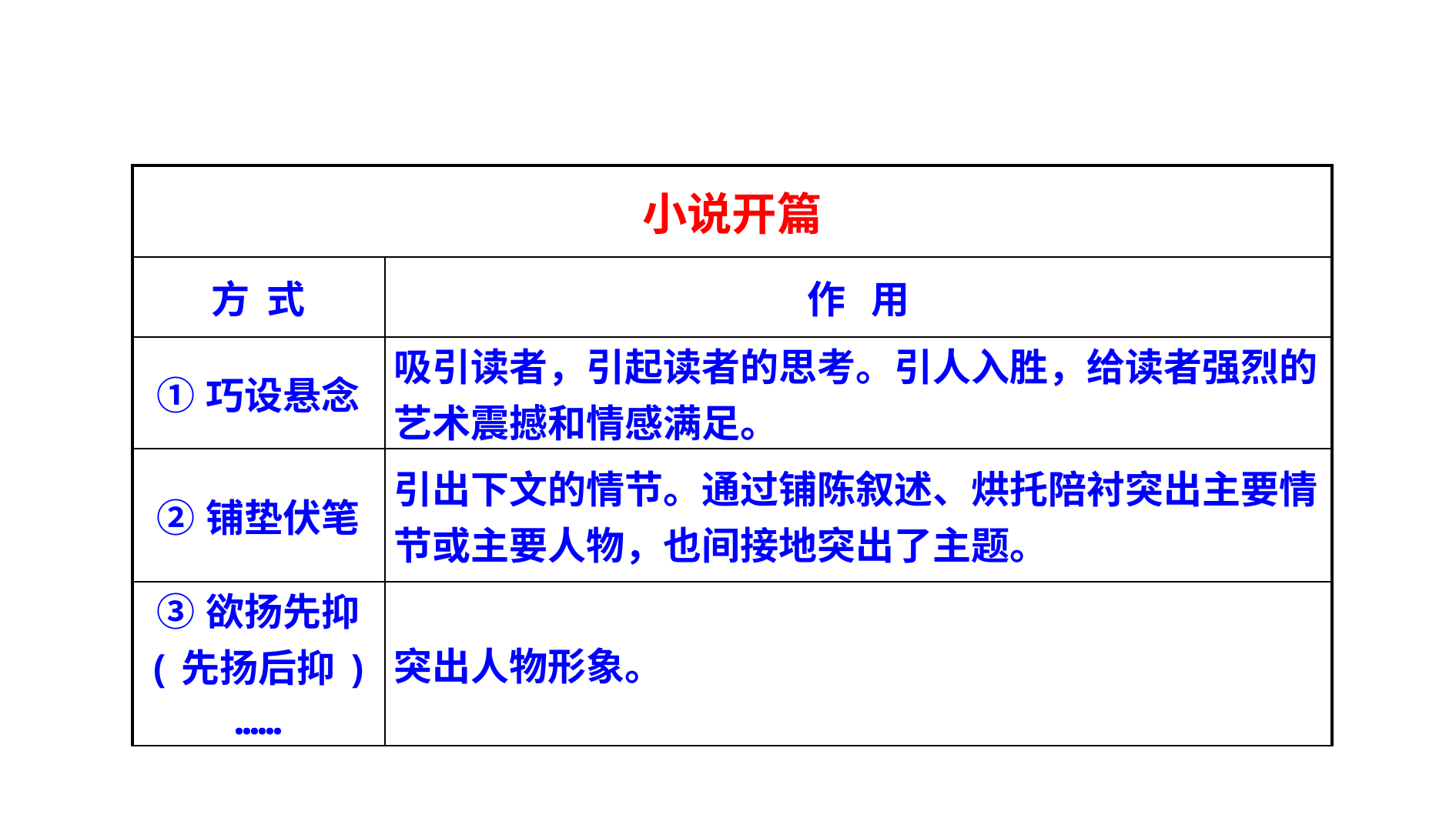

| 小说开篇 |  |
| --- | --- |
| 方 式 | 作 用 |
| ①巧设悬念 | 吸引读者，引起读者的思考。引人入胜，给读者强烈的艺术震撼和情感满足。 |
| ②铺垫伏笔 | 引出下文的情节。通过铺陈叙述、烘托陪衬突出主要情节或主要人物，也间接地突出了主题。 |
| ③欲扬先抑 (先扬后抑) …… | 突出人物形象。 |